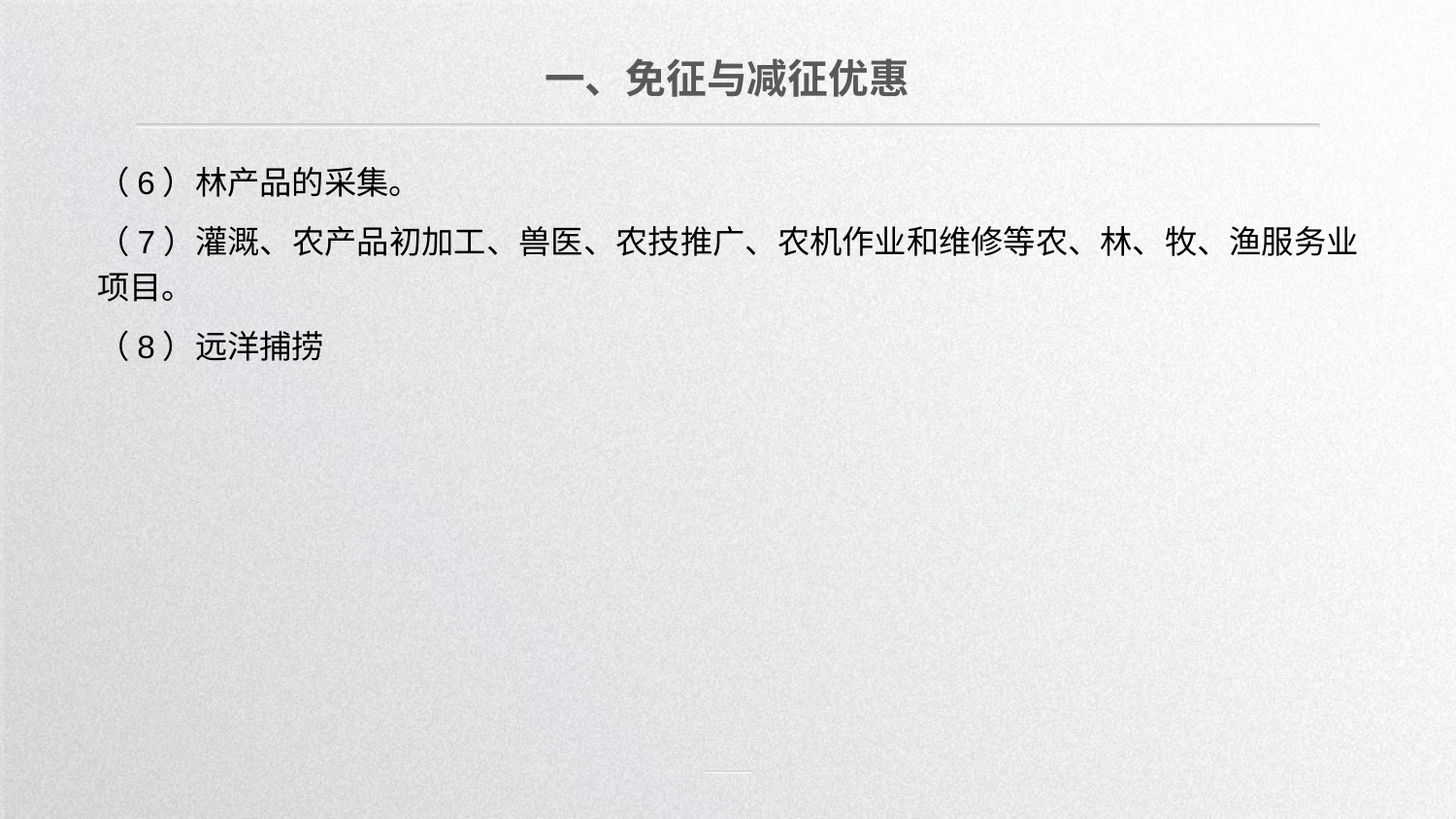

一、免征与减征优惠
（6）林产品的采集。
（7）灌溉、农产品初加工、兽医、农技推广、农机作业和维修等农、林、牧、渔服务业项目。
（8）远洋捕捞